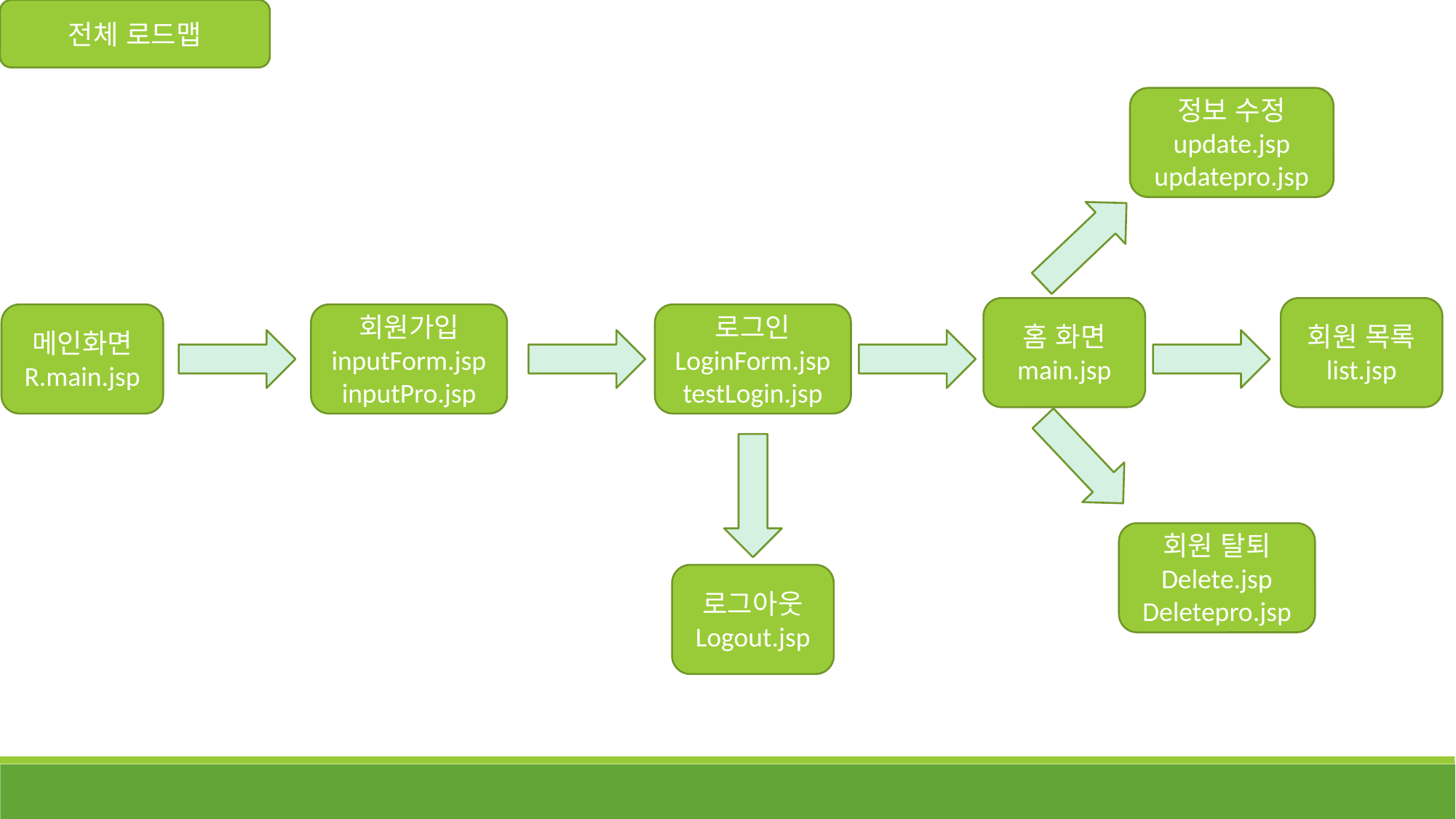

전체 로드맵
정보 수정
update.jsp
updatepro.jsp

홈 화면
main.jsp
회원 목록
list.jsp
메인화면
R.main.jsp
회원가입
inputForm.jsp
inputPro.jsp
로그인
LoginForm.jsp
testLogin.jsp

회원 탈퇴
Delete.jsp
Deletepro.jsp
로그아웃
Logout.jsp